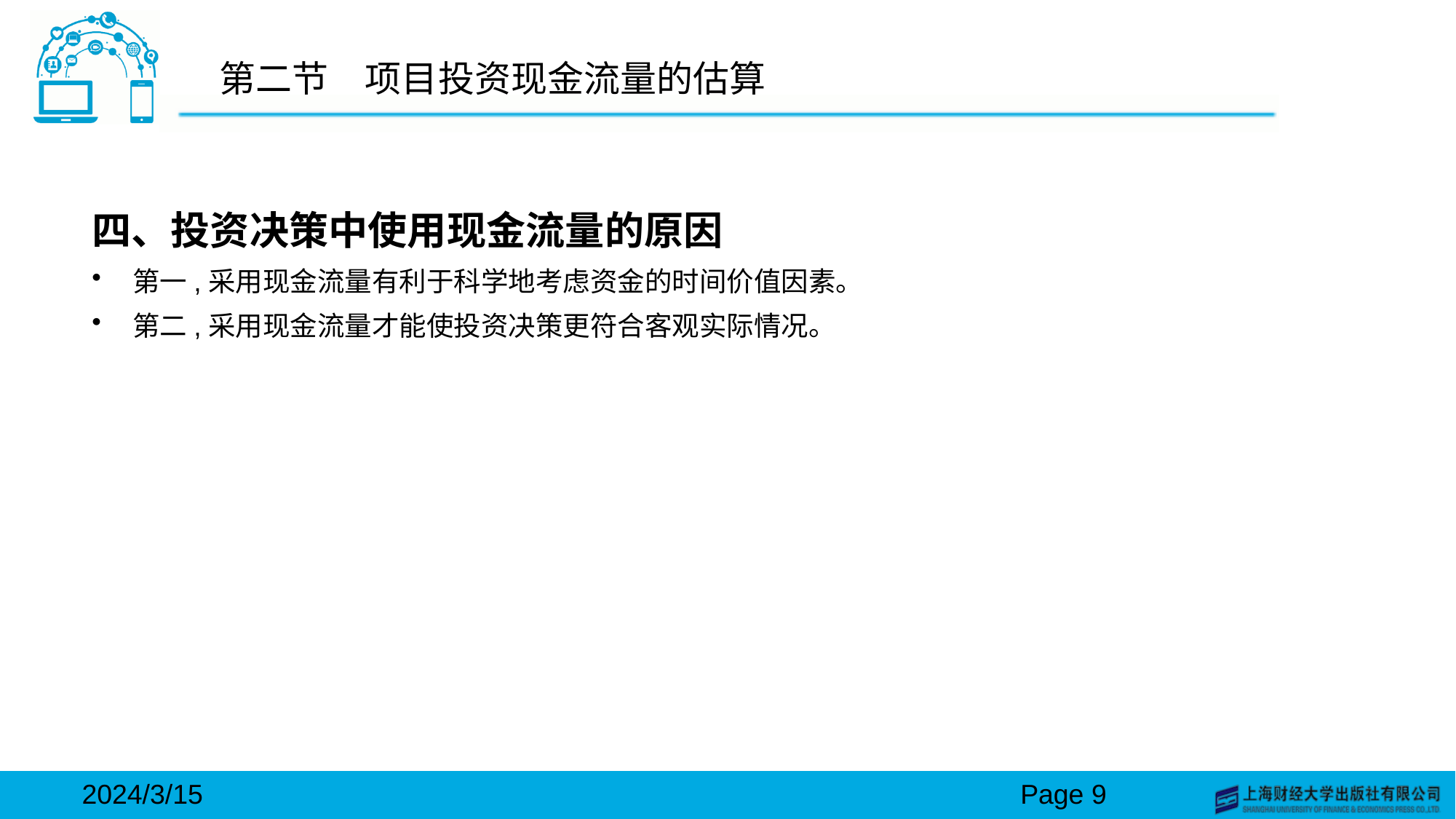

# 第二节　项目投资现金流量的估算
四、投资决策中使用现金流量的原因
第一,采用现金流量有利于科学地考虑资金的时间价值因素。
第二,采用现金流量才能使投资决策更符合客观实际情况。

2024/3/15
Page 9